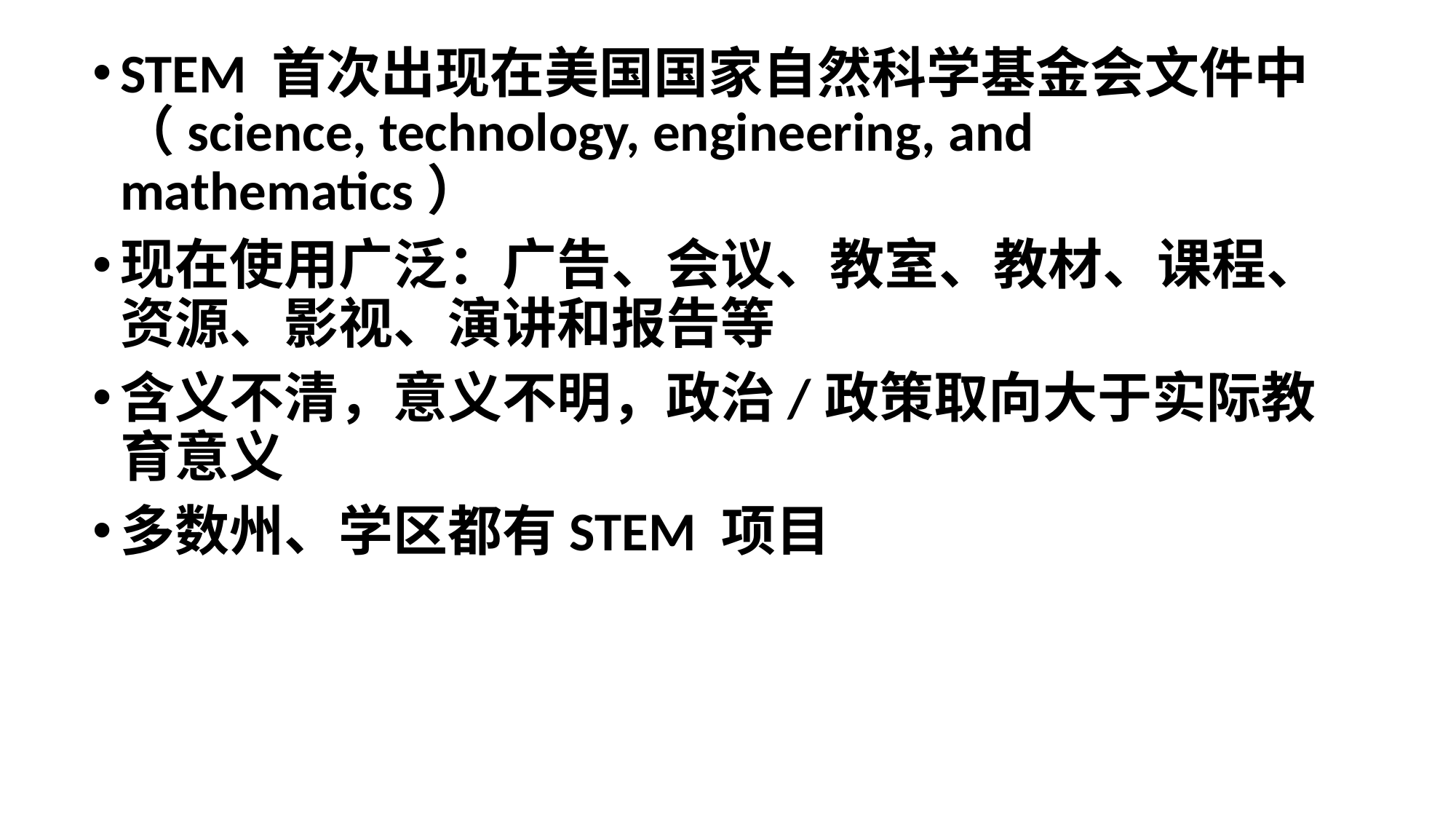

STEM 首次出现在美国国家自然科学基金会文件中 （science, technology, engineering, and mathematics）
现在使用广泛：广告、会议、教室、教材、课程、资源、影视、演讲和报告等
含义不清，意义不明，政治/政策取向大于实际教育意义
多数州、学区都有STEM 项目